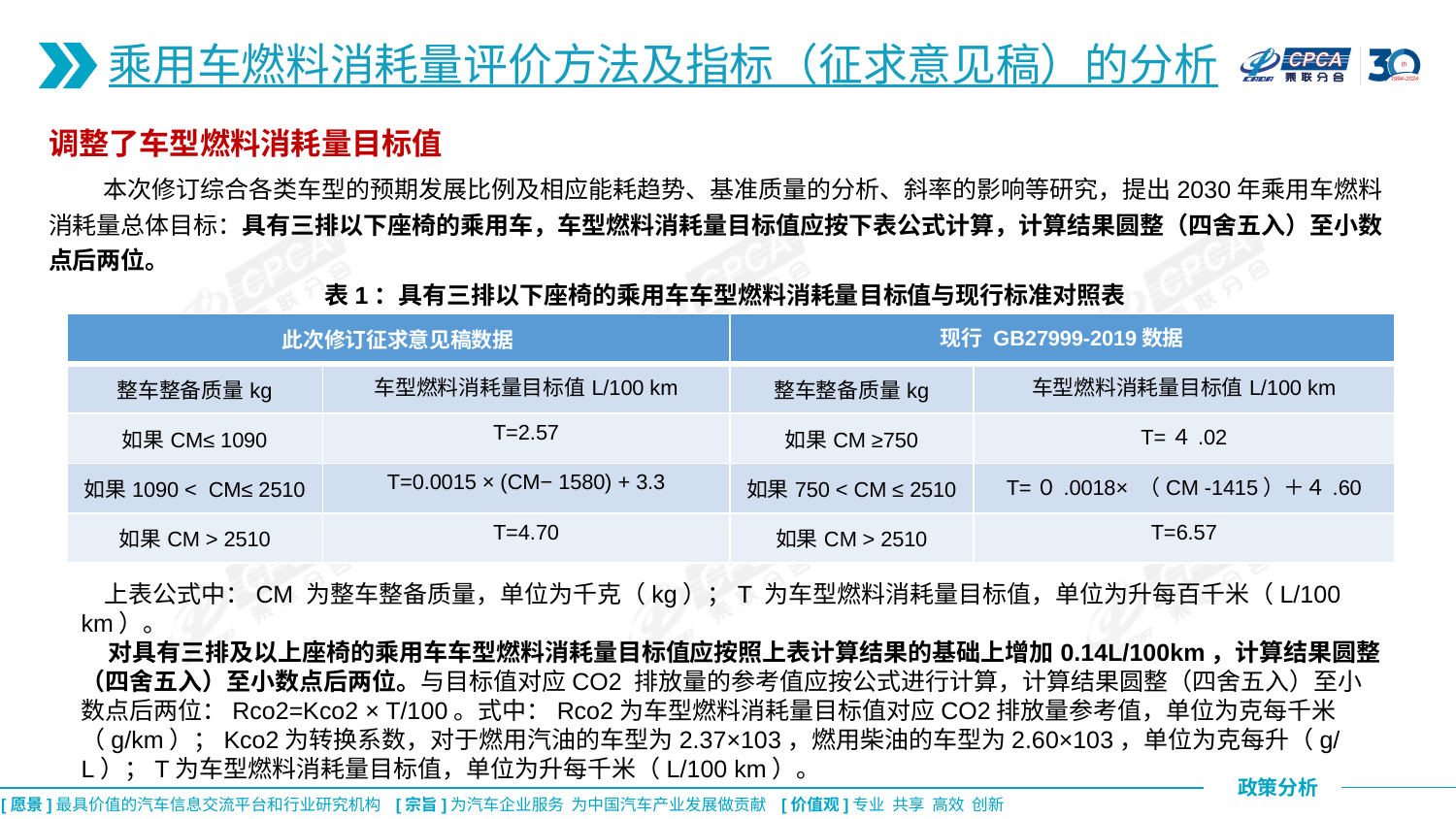

乘用车燃料消耗量评价方法及指标（征求意见稿）的分析
调整了车型燃料消耗量目标值
       本次修订综合各类车型的预期发展比例及相应能耗趋势、基准质量的分析、斜率的影响等研究，提出2030年乘用车燃料消耗量总体目标：具有三排以下座椅的乘用车，车型燃料消耗量目标值应按下表公式计算，计算结果圆整（四舍五入）至小数点后两位。
表1：具有三排以下座椅的乘用车车型燃料消耗量目标值与现行标准对照表
| 此次修订征求意见稿数据 |  | 现行 GB27999-2019数据 |  |
| --- | --- | --- | --- |
| 整车整备质量kg | 车型燃料消耗量目标值L/100 km | 整车整备质量kg | 车型燃料消耗量目标值L/100 km |
| 如果CM≤ 1090 | T=2.57 | 如果CM ≥750 | T=４.02 |
| 如果1090 < CM≤ 2510 | T=0.0015 × (CM− 1580) + 3.3 | 如果750 < CM ≤ 2510 | T=０.0018× （CM -1415）＋４.60 |
| 如果CM > 2510 | T=4.70 | 如果CM > 2510 | T=6.57 |
    上表公式中：CM 为整车整备质量，单位为千克（kg）；T 为车型燃料消耗量目标值，单位为升每百千米（L/100 km）。
    对具有三排及以上座椅的乘用车车型燃料消耗量目标值应按照上表计算结果的基础上增加0.14L/100km，计算结果圆整（四舍五入）至小数点后两位。与目标值对应CO2 排放量的参考值应按公式进行计算，计算结果圆整（四舍五入）至小数点后两位：Rco2=Kco2 × T/100。式中：Rco2为车型燃料消耗量目标值对应CO2排放量参考值，单位为克每千米（g/km）；Kco2为转换系数，对于燃用汽油的车型为2.37×103，燃用柴油的车型为2.60×103，单位为克每升（g/L）；T为车型燃料消耗量目标值，单位为升每千米（L/100 km）。